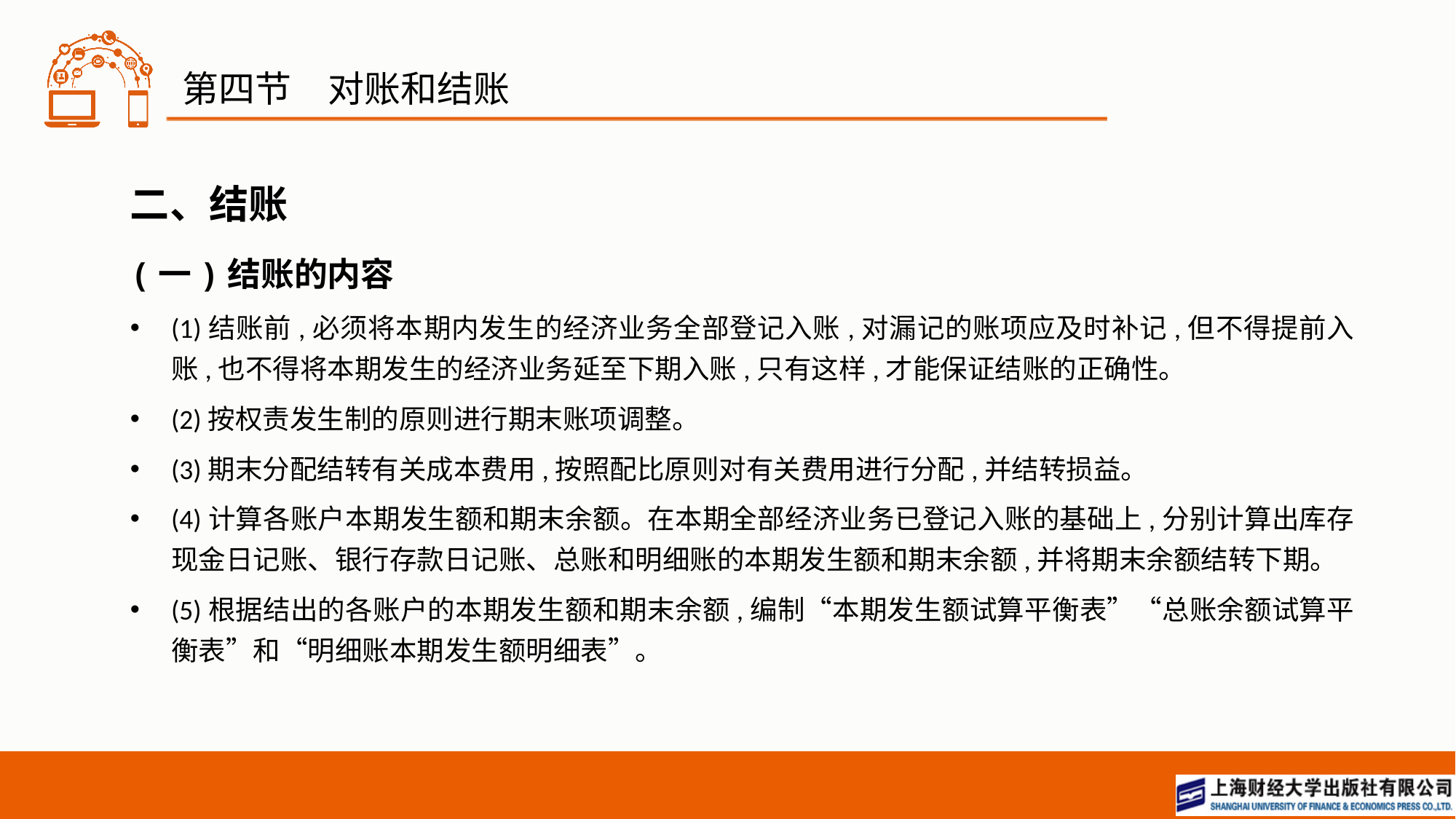

# 第四节　对账和结账
二、结账
(一)结账的内容
(1)结账前,必须将本期内发生的经济业务全部登记入账,对漏记的账项应及时补记,但不得提前入账,也不得将本期发生的经济业务延至下期入账,只有这样,才能保证结账的正确性。
(2)按权责发生制的原则进行期末账项调整。
(3)期末分配结转有关成本费用,按照配比原则对有关费用进行分配,并结转损益。
(4)计算各账户本期发生额和期末余额。在本期全部经济业务已登记入账的基础上,分别计算出库存现金日记账、银行存款日记账、总账和明细账的本期发生额和期末余额,并将期末余额结转下期。
(5)根据结出的各账户的本期发生额和期末余额,编制“本期发生额试算平衡表”“总账余额试算平衡表”和“明细账本期发生额明细表”。